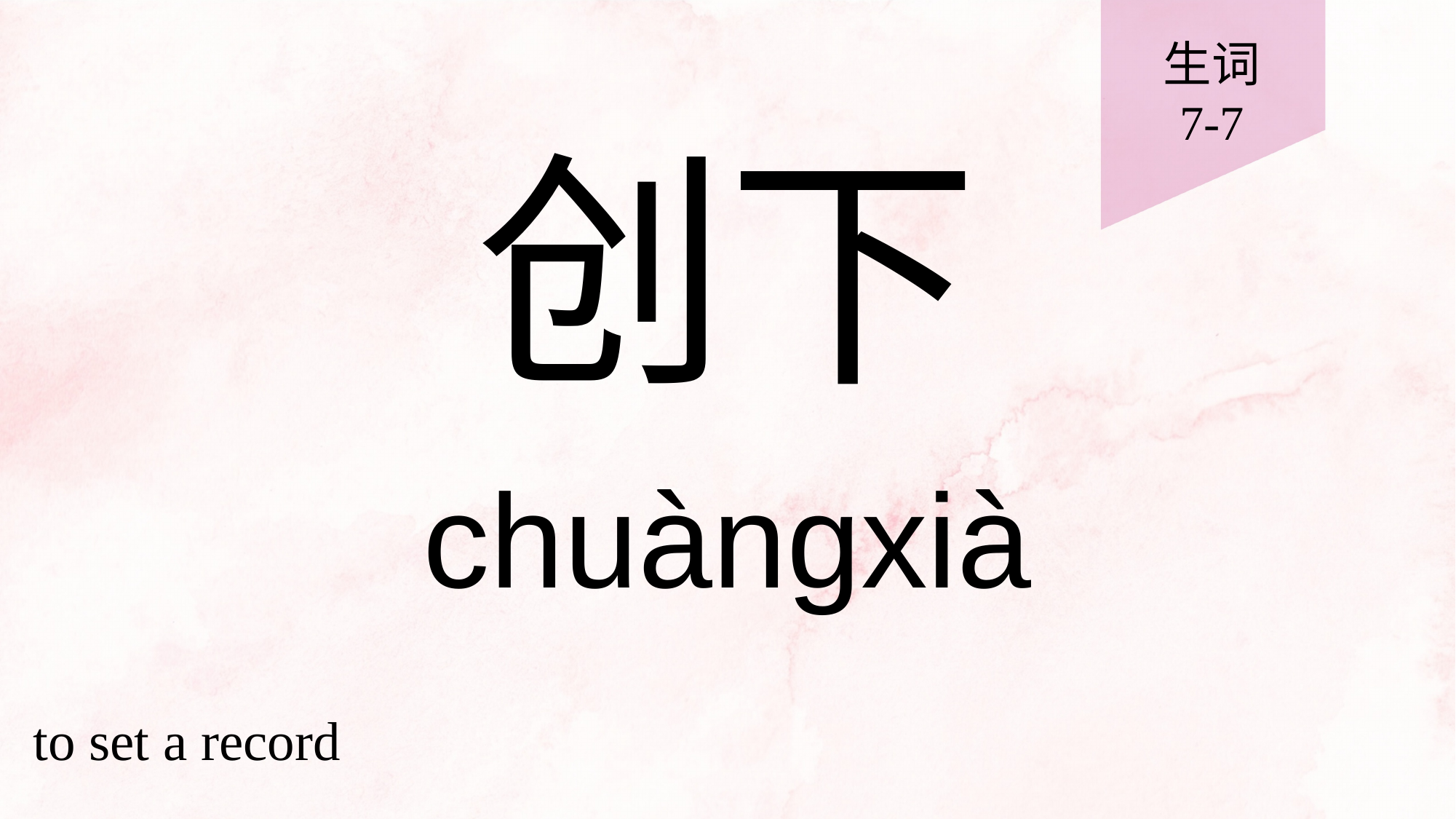

生词
7-7
# 创下
chuàngxià
to set a record